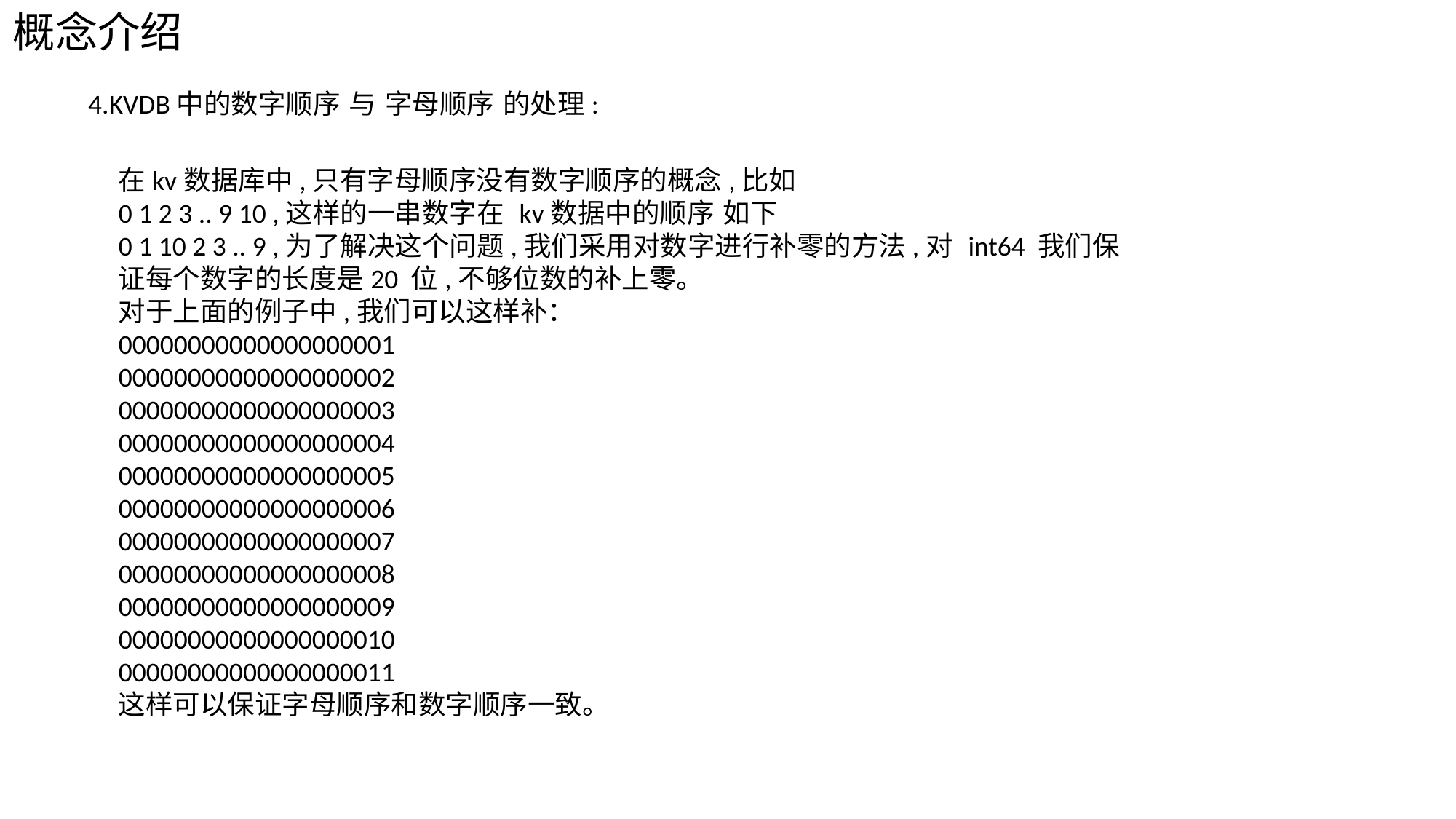

概念介绍
4.KVDB中的数字顺序 与 字母顺序 的处理:
在kv数据库中,只有字母顺序没有数字顺序的概念,比如
0 1 2 3 .. 9 10 ,这样的一串数字在 kv数据中的顺序 如下
0 1 10 2 3 .. 9 ,为了解决这个问题,我们采用对数字进行补零的方法,对 int64 我们保
证每个数字的长度是20 位,不够位数的补上零。
对于上面的例子中,我们可以这样补：
00000000000000000001
00000000000000000002
00000000000000000003
00000000000000000004
00000000000000000005
00000000000000000006
00000000000000000007
00000000000000000008
00000000000000000009
00000000000000000010
00000000000000000011
这样可以保证字母顺序和数字顺序一致。